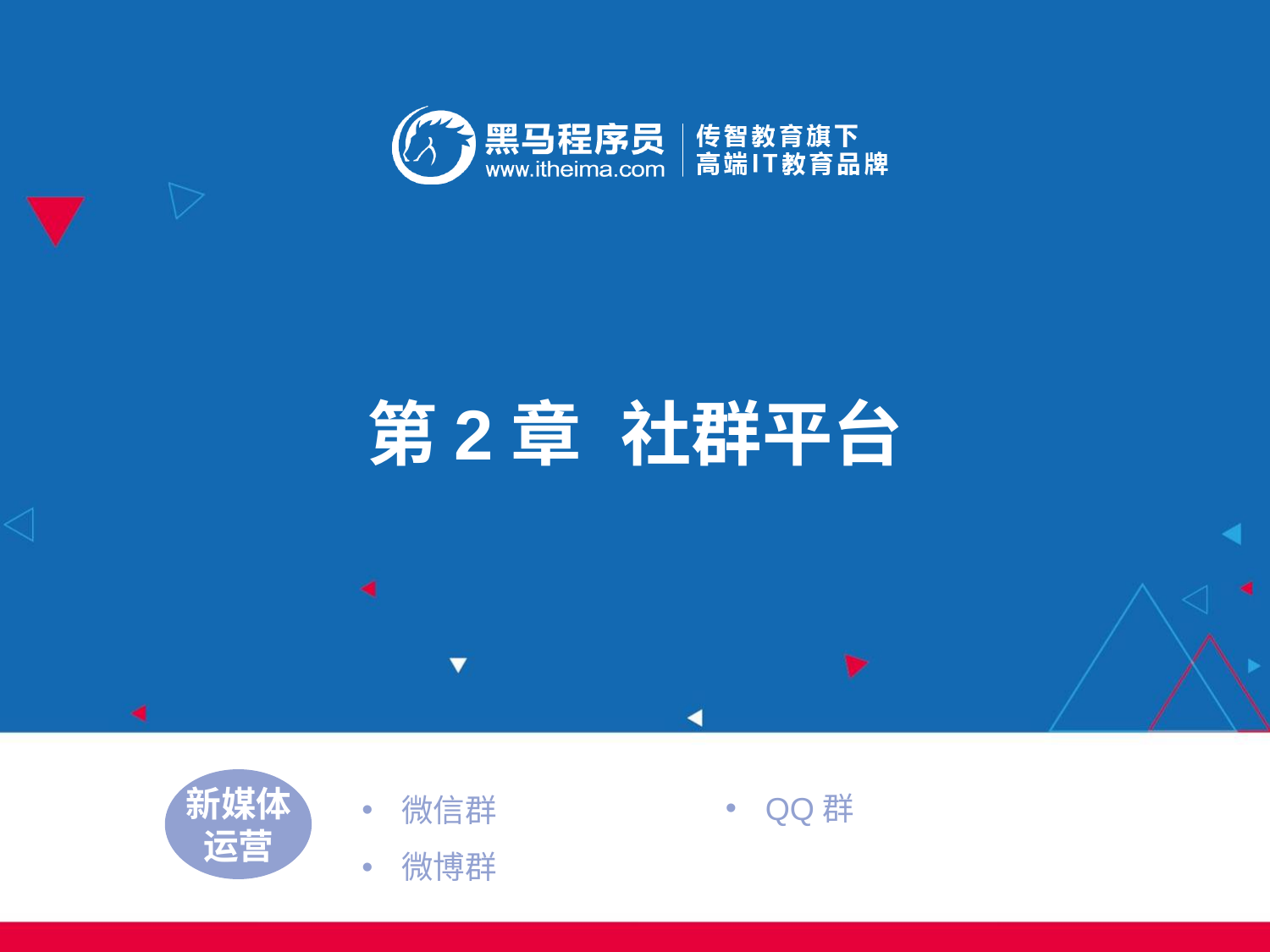

第2章	社群平台
QQ群
微信群
微博群

新媒体
运营